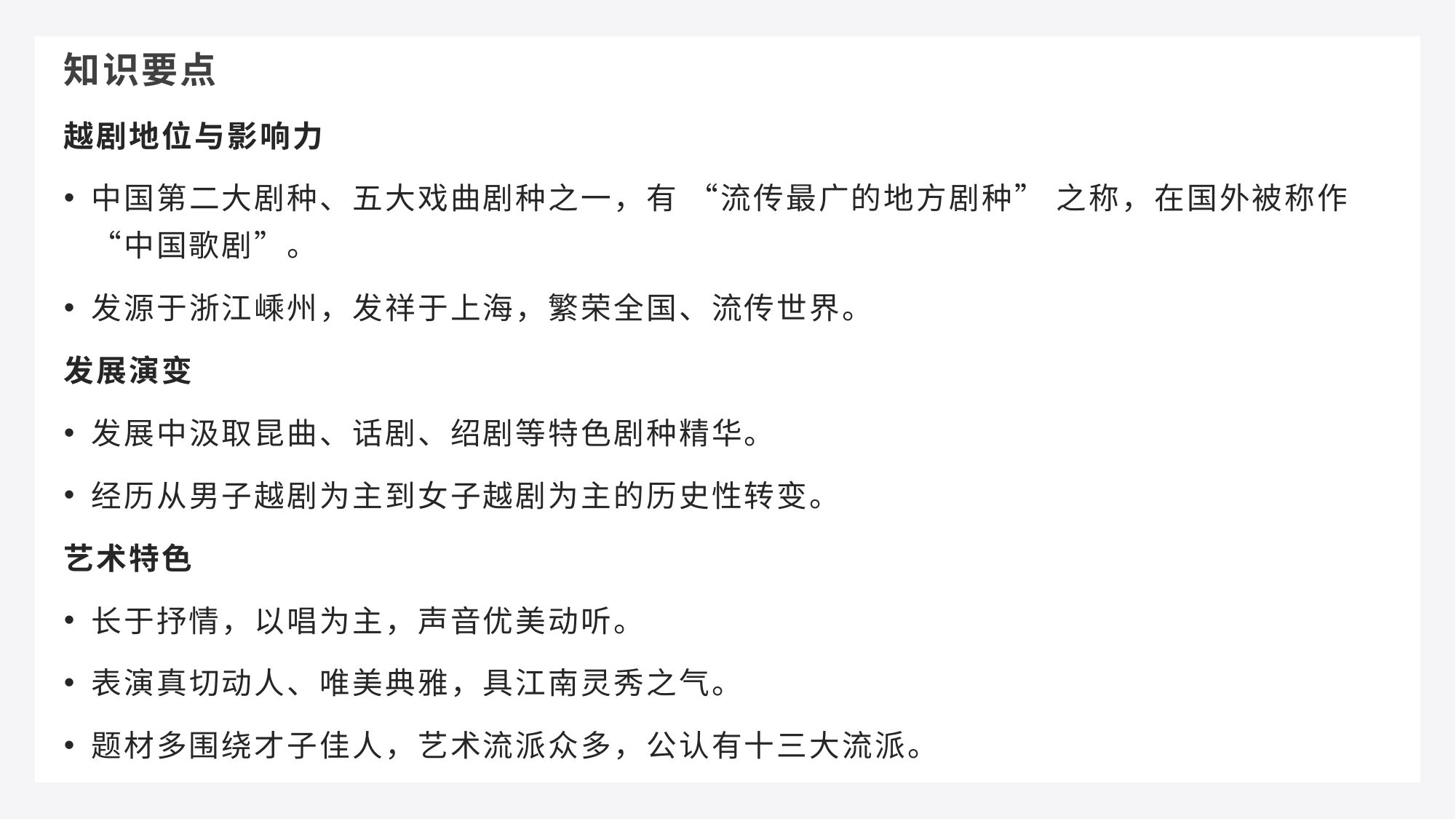

知识要点
越剧地位与影响力
中国第二大剧种、五大戏曲剧种之一，有 “流传最广的地方剧种” 之称，在国外被称作 “中国歌剧”。
发源于浙江嵊州，发祥于上海，繁荣全国、流传世界。
发展演变
发展中汲取昆曲、话剧、绍剧等特色剧种精华。
经历从男子越剧为主到女子越剧为主的历史性转变。
艺术特色
长于抒情，以唱为主，声音优美动听。
表演真切动人、唯美典雅，具江南灵秀之气。
题材多围绕才子佳人，艺术流派众多，公认有十三大流派。